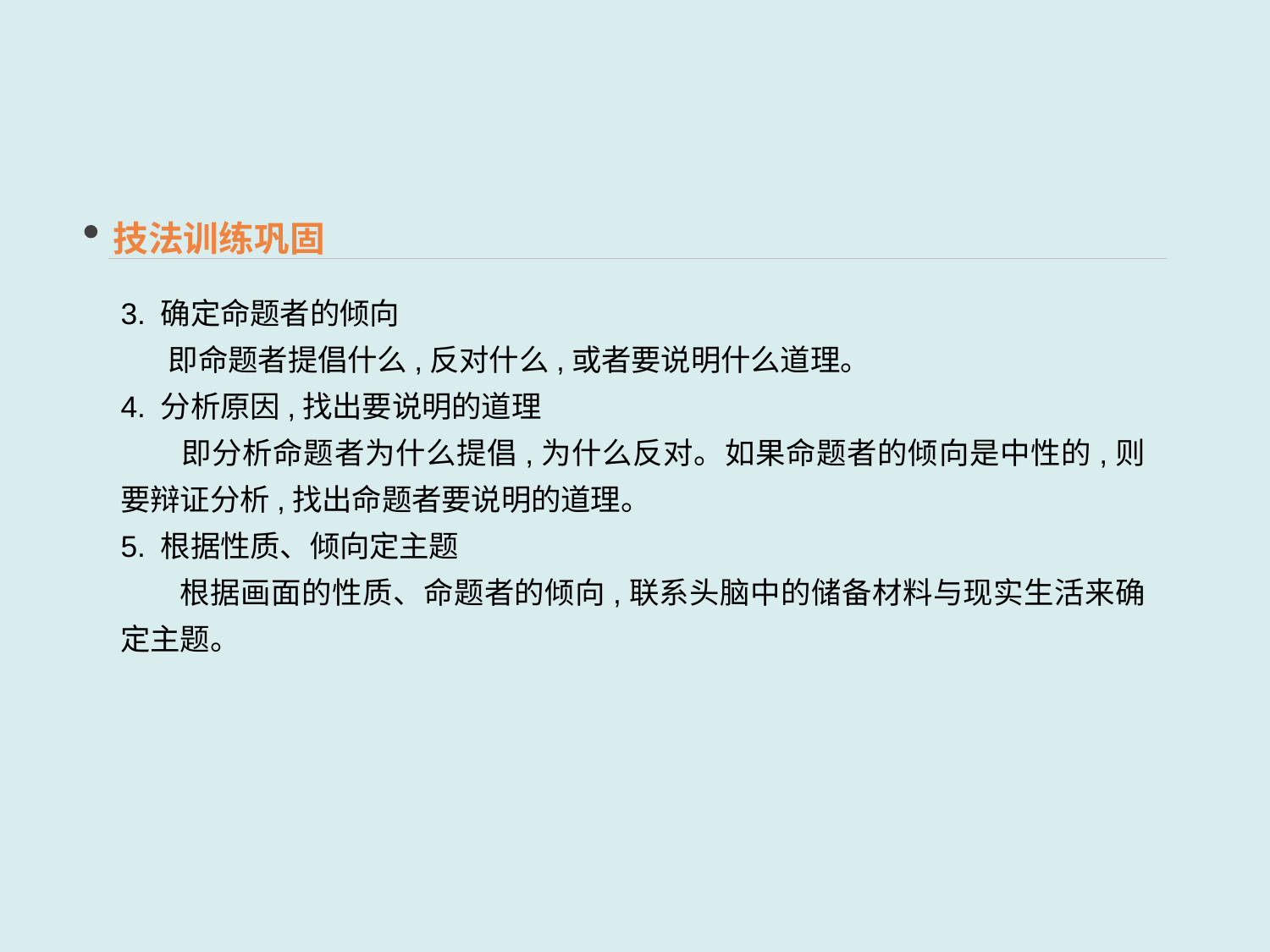

技法训练巩固

3. 确定命题者的倾向
      即命题者提倡什么,反对什么,或者要说明什么道理。
4. 分析原因,找出要说明的道理
       即分析命题者为什么提倡,为什么反对。如果命题者的倾向是中性的,则要辩证分析,找出命题者要说明的道理。
5. 根据性质、倾向定主题
       根据画面的性质、命题者的倾向,联系头脑中的储备材料与现实生活来确定主题。